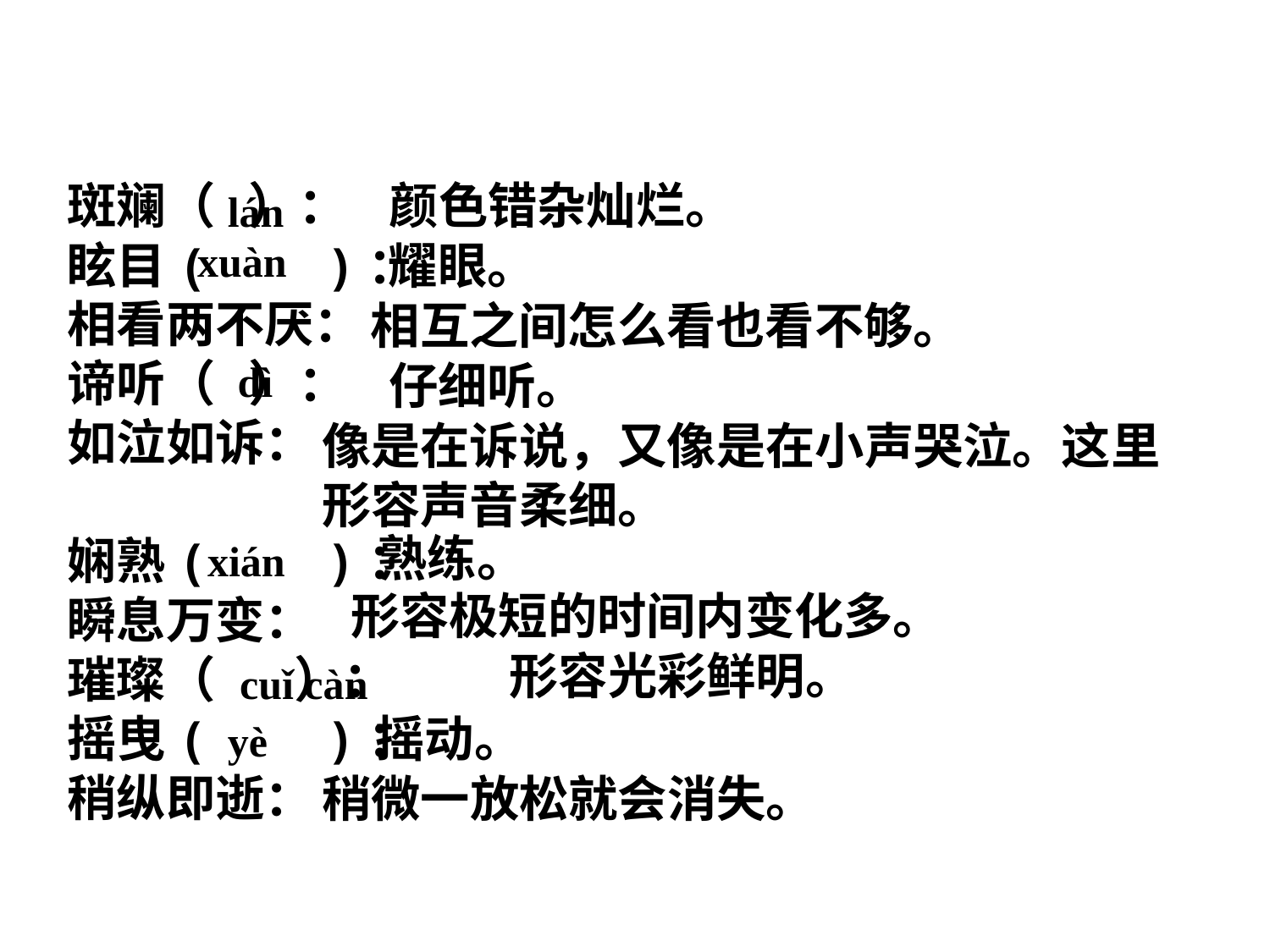

斑斓（   ）：
眩目(    )：
相看两不厌：
谛听（   ）：
如泣如诉：

娴熟(    )：
瞬息万变：
璀璨（       ）：
摇曳(    )：
稍纵即逝：
颜色错杂灿烂。
lán
xuàn
耀眼。
相互之间怎么看也看不够。
dì
仔细听。
像是在诉说，又像是在小声哭泣。这里
形容声音柔细。
熟练。
xián
形容极短的时间内变化多。
形容光彩鲜明。
cuǐ càn
摇动。
yè
稍微一放松就会消失。